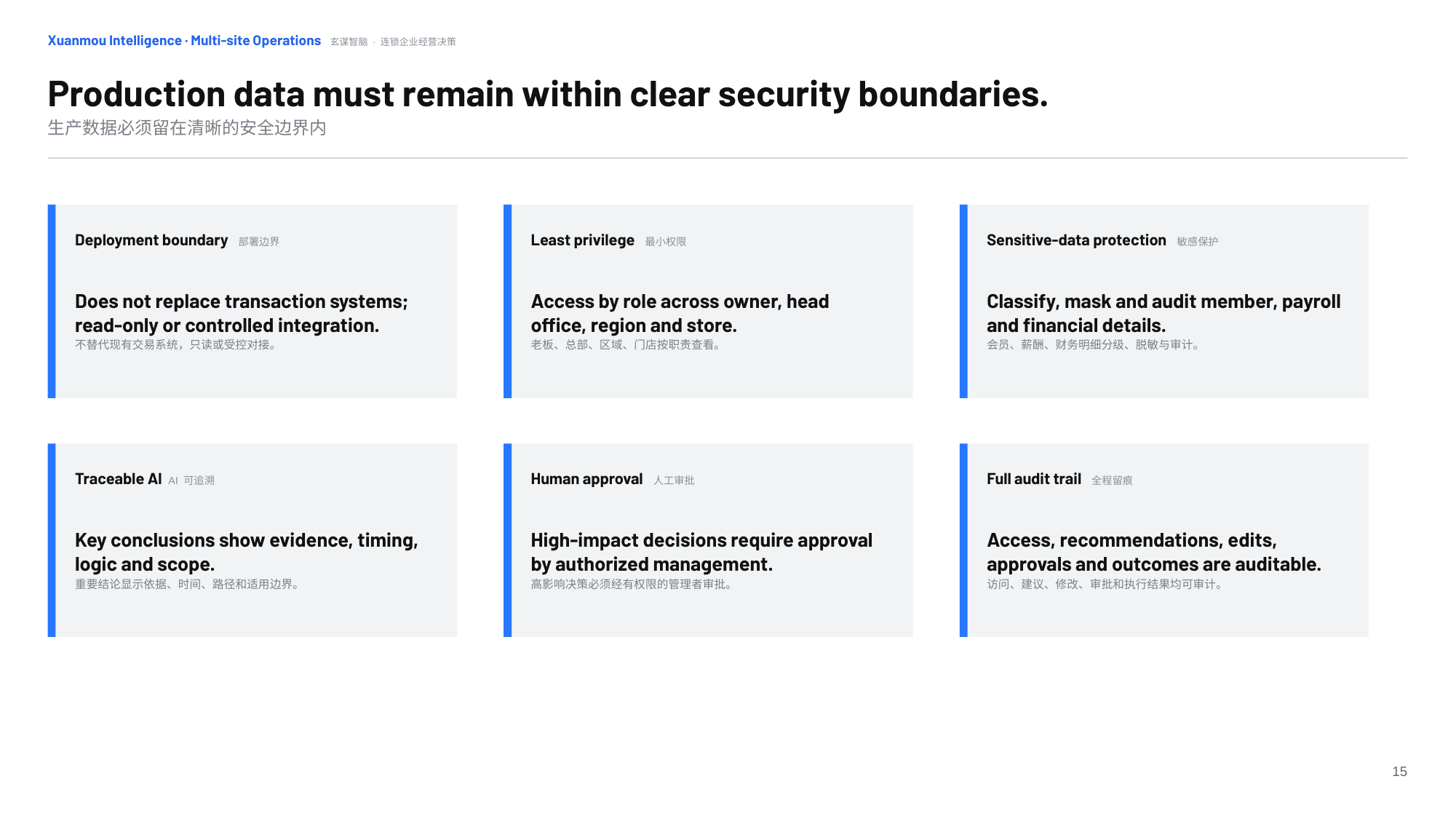

Xuanmou Intelligence · Multi-site Operations  玄谋智脑 · 连锁企业经营决策
Production data must remain within clear security boundaries.
生产数据必须留在清晰的安全边界内

Deployment boundary  部署边界
Least privilege  最小权限
Sensitive-data protection  敏感保护
Does not replace transaction systems; read-only or controlled integration.
不替代现有交易系统，只读或受控对接。
Access by role across owner, head office, region and store.
老板、总部、区域、门店按职责查看。
Classify, mask and audit member, payroll and financial details.
会员、薪酬、财务明细分级、脱敏与审计。

Traceable AI  AI 可追溯
Human approval  人工审批
Full audit trail  全程留痕
Key conclusions show evidence, timing, logic and scope.
重要结论显示依据、时间、路径和适用边界。
High-impact decisions require approval by authorized management.
高影响决策必须经有权限的管理者审批。
Access, recommendations, edits, approvals and outcomes are auditable.
访问、建议、修改、审批和执行结果均可审计。
15